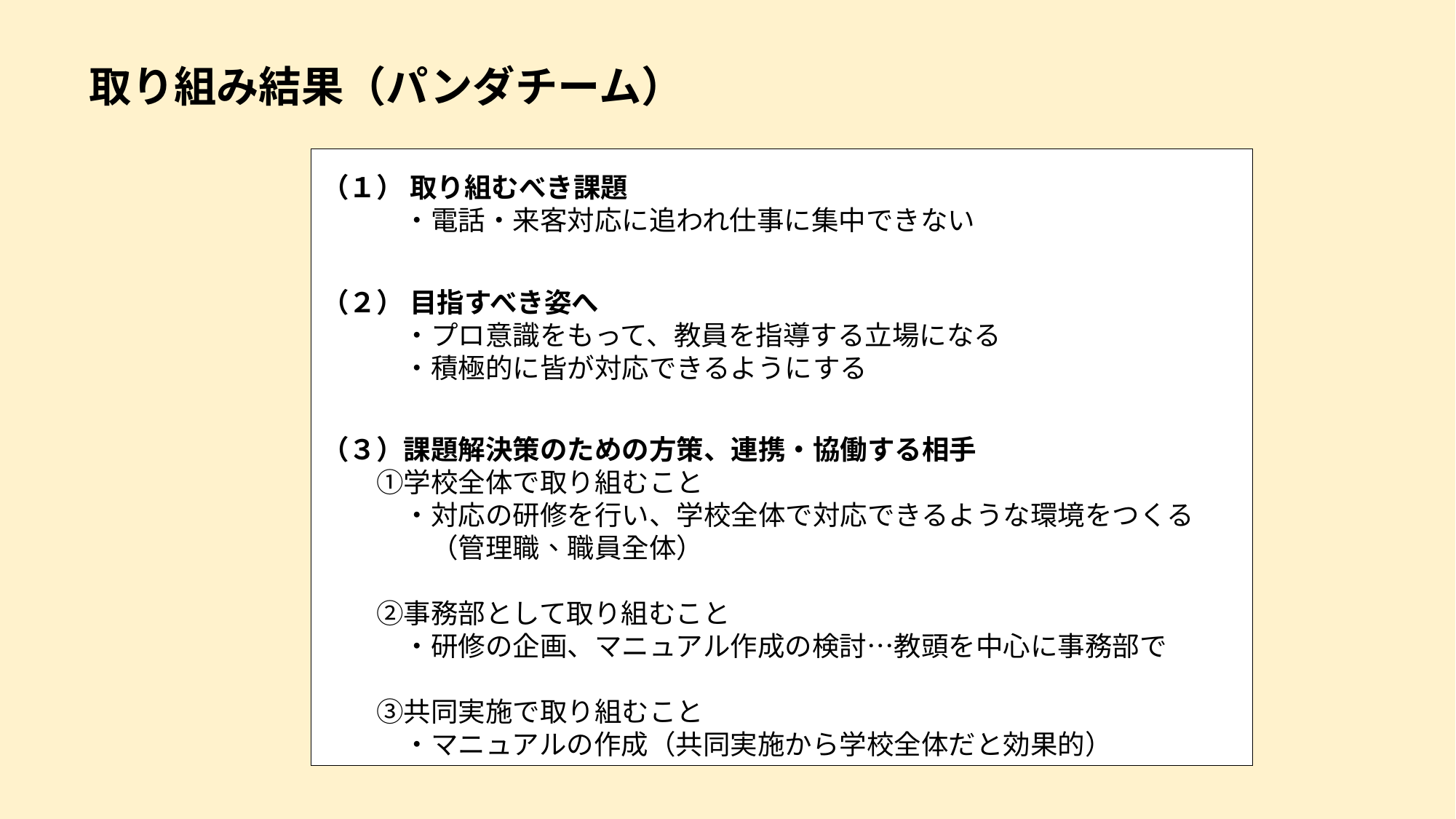

取り組み結果（パンダチーム）
（１） 取り組むべき課題
　　　・電話・来客対応に追われ仕事に集中できない

（２） 目指すべき姿へ
　　　・プロ意識をもって、教員を指導する立場になる
　　　・積極的に皆が対応できるようにする

（３）課題解決策のための方策、連携・協働する相手
　　①学校全体で取り組むこと
　　　・対応の研修を行い、学校全体で対応できるような環境をつくる
　　　　（管理職、職員全体）

　　②事務部として取り組むこと
　　　・研修の企画、マニュアル作成の検討…教頭を中心に事務部で

　　③共同実施で取り組むこと
　　　・マニュアルの作成（共同実施から学校全体だと効果的）